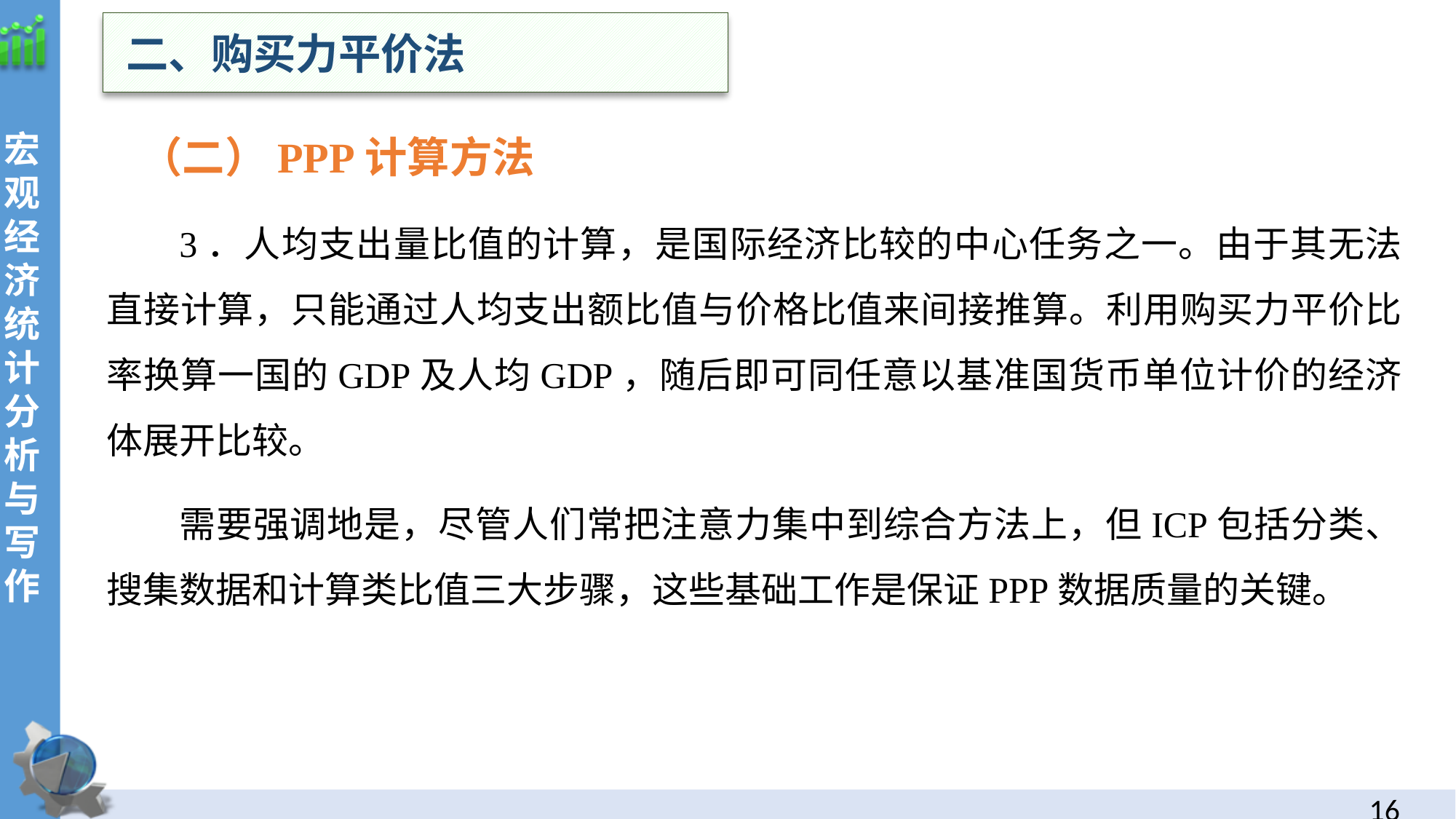

二、购买力平价法

        （二）PPP计算方法
3．人均支出量比值的计算，是国际经济比较的中心任务之一。由于其无法直接计算，只能通过人均支出额比值与价格比值来间接推算。利用购买力平价比率换算一国的GDP及人均GDP，随后即可同任意以基准国货币单位计价的经济体展开比较。
需要强调地是，尽管人们常把注意力集中到综合方法上，但ICP包括分类、搜集数据和计算类比值三大步骤，这些基础工作是保证PPP数据质量的关键。

16